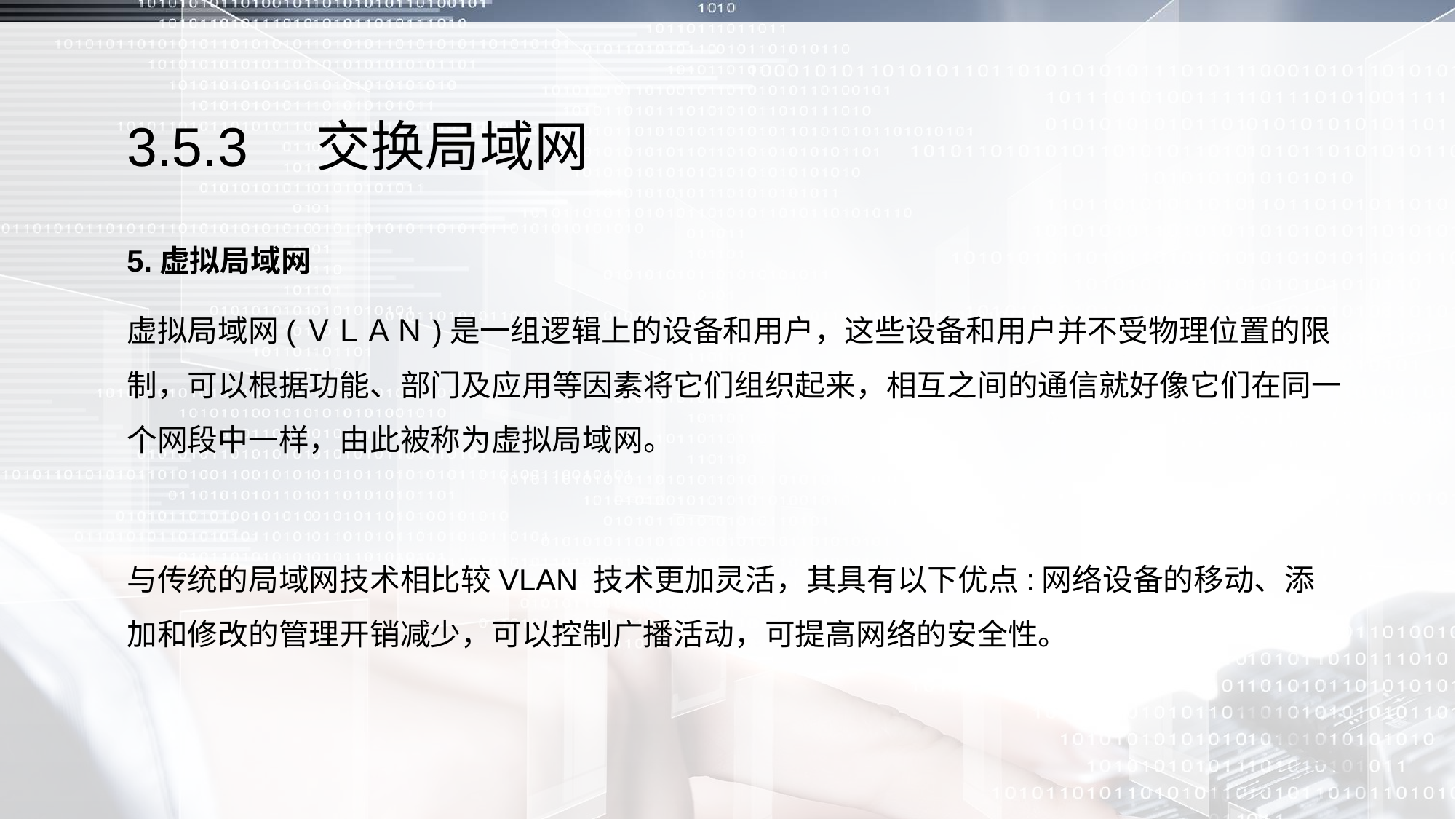

# 3.5.3　交换局域网
5.虚拟局域网
虚拟局域网(ＶＬＡＮ)是一组逻辑上的设备和用户，这些设备和用户并不受物理位置的限制，可以根据功能、部门及应用等因素将它们组织起来，相互之间的通信就好像它们在同一个网段中一样，由此被称为虚拟局域网。

与传统的局域网技术相比较VLAN 技术更加灵活，其具有以下优点:网络设备的移动、添加和修改的管理开销减少，可以控制广播活动，可提高网络的安全性。